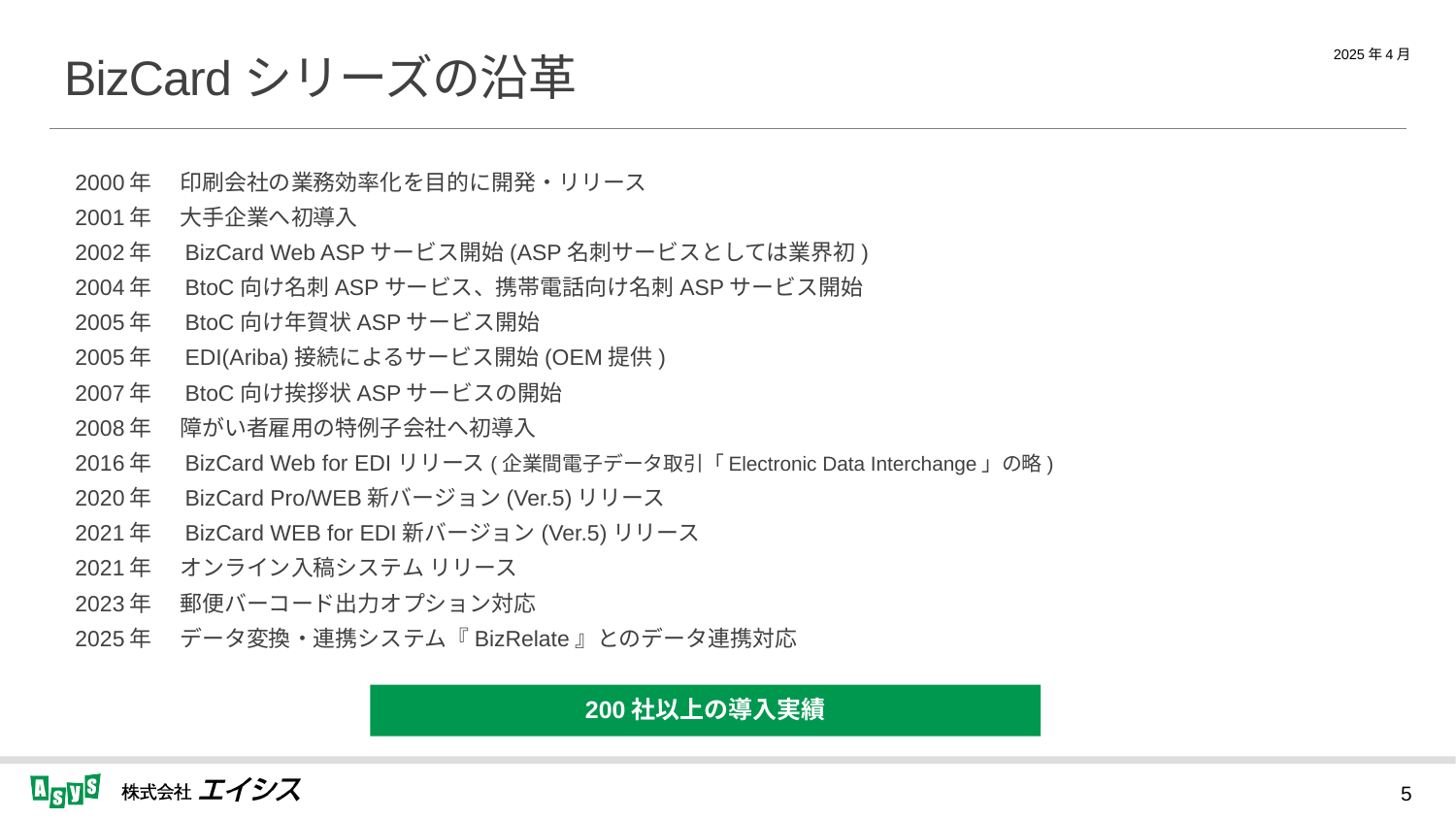

# BizCardシリーズの沿革
2000年　 印刷会社の業務効率化を目的に開発・リリース
2001年　 大手企業へ初導入
2002年　 BizCard Web ASPサービス開始(ASP名刺サービスとしては業界初)
2004年　 BtoC向け名刺ASPサービス、携帯電話向け名刺ASPサービス開始
2005年　 BtoC向け年賀状ASPサービス開始
2005年　 EDI(Ariba)接続によるサービス開始(OEM提供)
2007年　 BtoC向け挨拶状ASPサービスの開始
2008年　 障がい者雇用の特例子会社へ初導入
2016年　 BizCard Web for EDIリリース(企業間電子データ取引「Electronic Data Interchange」の略)
2020年　 BizCard Pro/WEB新バージョン(Ver.5)リリース
2021年　 BizCard WEB for EDI新バージョン(Ver.5)リリース
2021年　 オンライン入稿システム リリース
2023年　 郵便バーコード出力オプション対応
2025年　 データ変換・連携システム『BizRelate』とのデータ連携対応
200社以上の導入実績
5